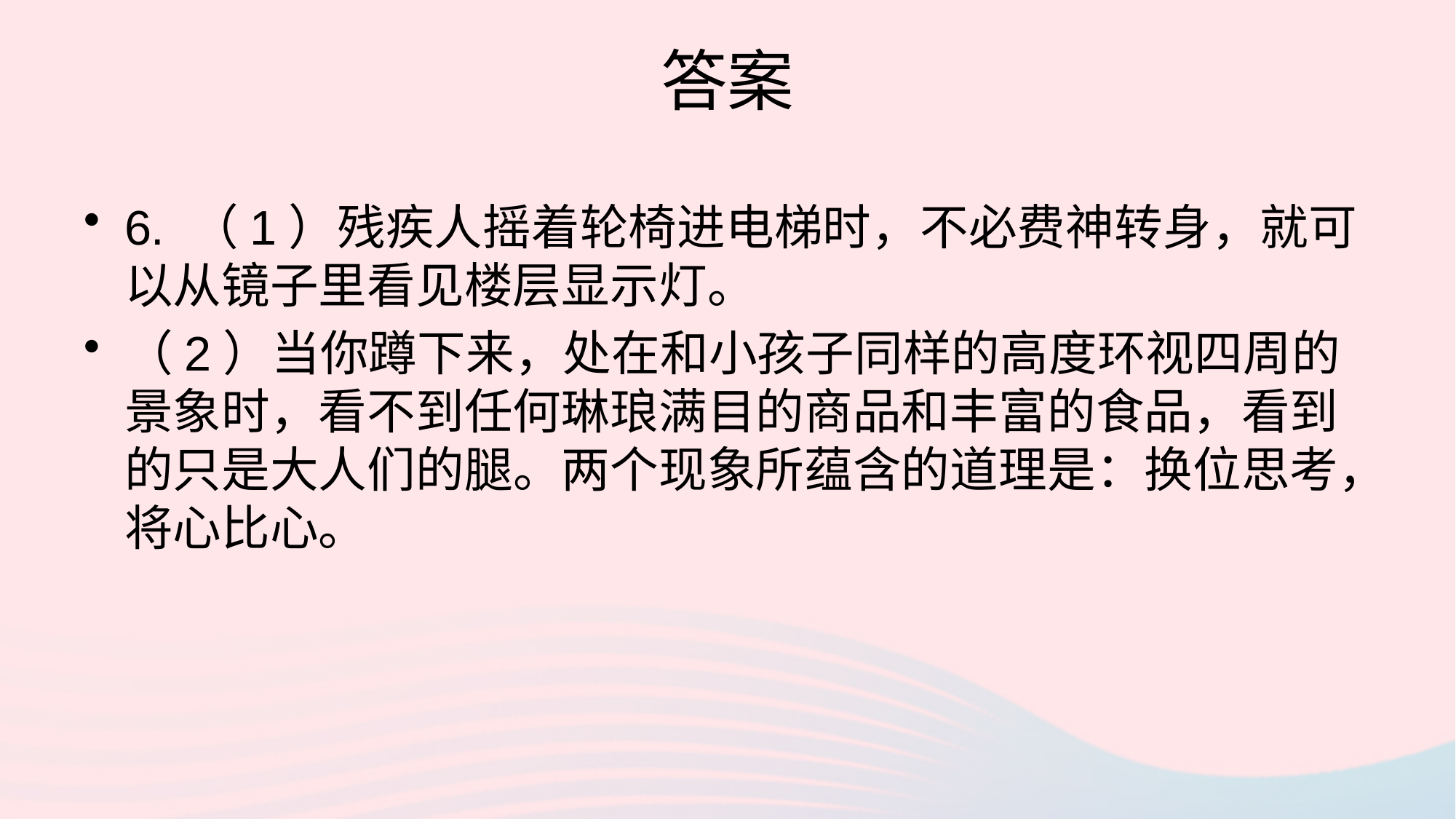

# 答案
6. （1）残疾人摇着轮椅进电梯时，不必费神转身，就可以从镜子里看见楼层显示灯。
（2）当你蹲下来，处在和小孩子同样的高度环视四周的景象时，看不到任何琳琅满目的商品和丰富的食品，看到的只是大人们的腿。两个现象所蕴含的道理是：换位思考，将心比心。